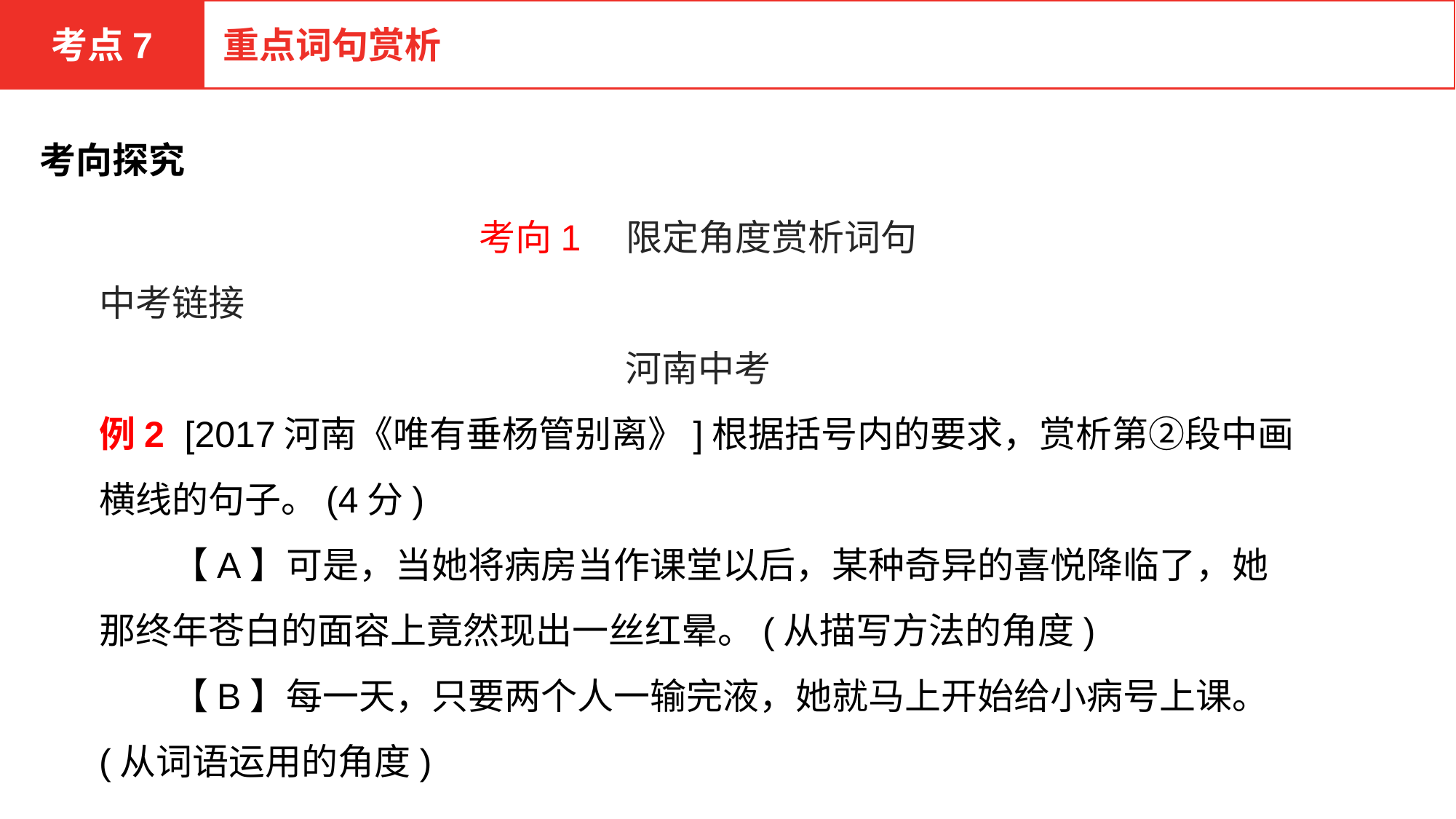

考点7
重点词句赏析
考向探究
考向1　限定角度赏析词句
中考链接
河南中考
例2  [2017河南《唯有垂杨管别离》]根据括号内的要求，赏析第②段中画横线的句子。(4分)
　　【A】可是，当她将病房当作课堂以后，某种奇异的喜悦降临了，她那终年苍白的面容上竟然现出一丝红晕。(从描写方法的角度)
　　【B】每一天，只要两个人一输完液，她就马上开始给小病号上课。(从词语运用的角度)